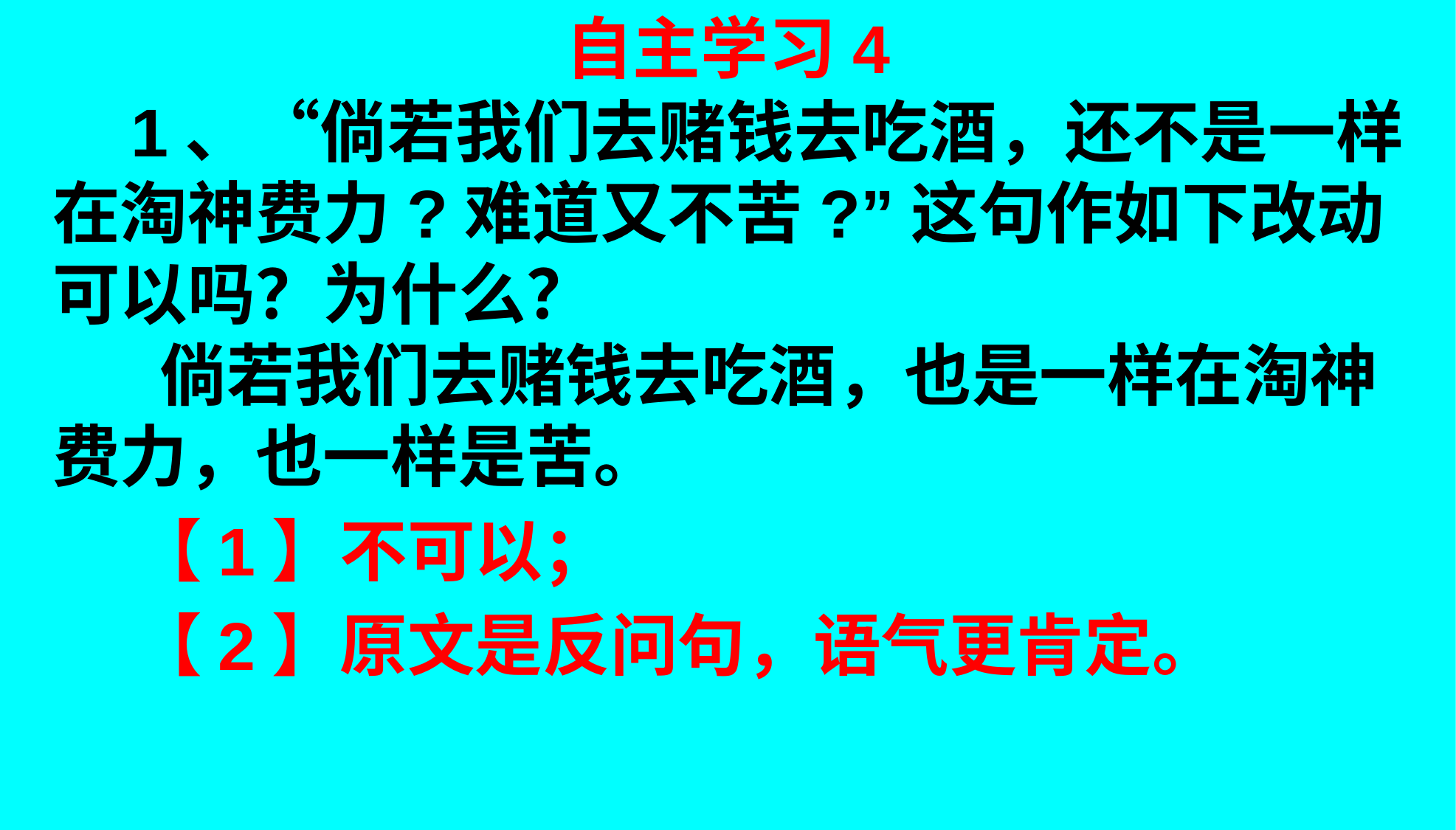

# 自主学习4
       1、“倘若我们去赌钱去吃酒，还不是一样在淘神费力?难道又不苦?”这句作如下改动可以吗？为什么？
       倘若我们去赌钱去吃酒，也是一样在淘神费力，也一样是苦。
       【1】不可以；
       【2】原文是反问句，语气更肯定。